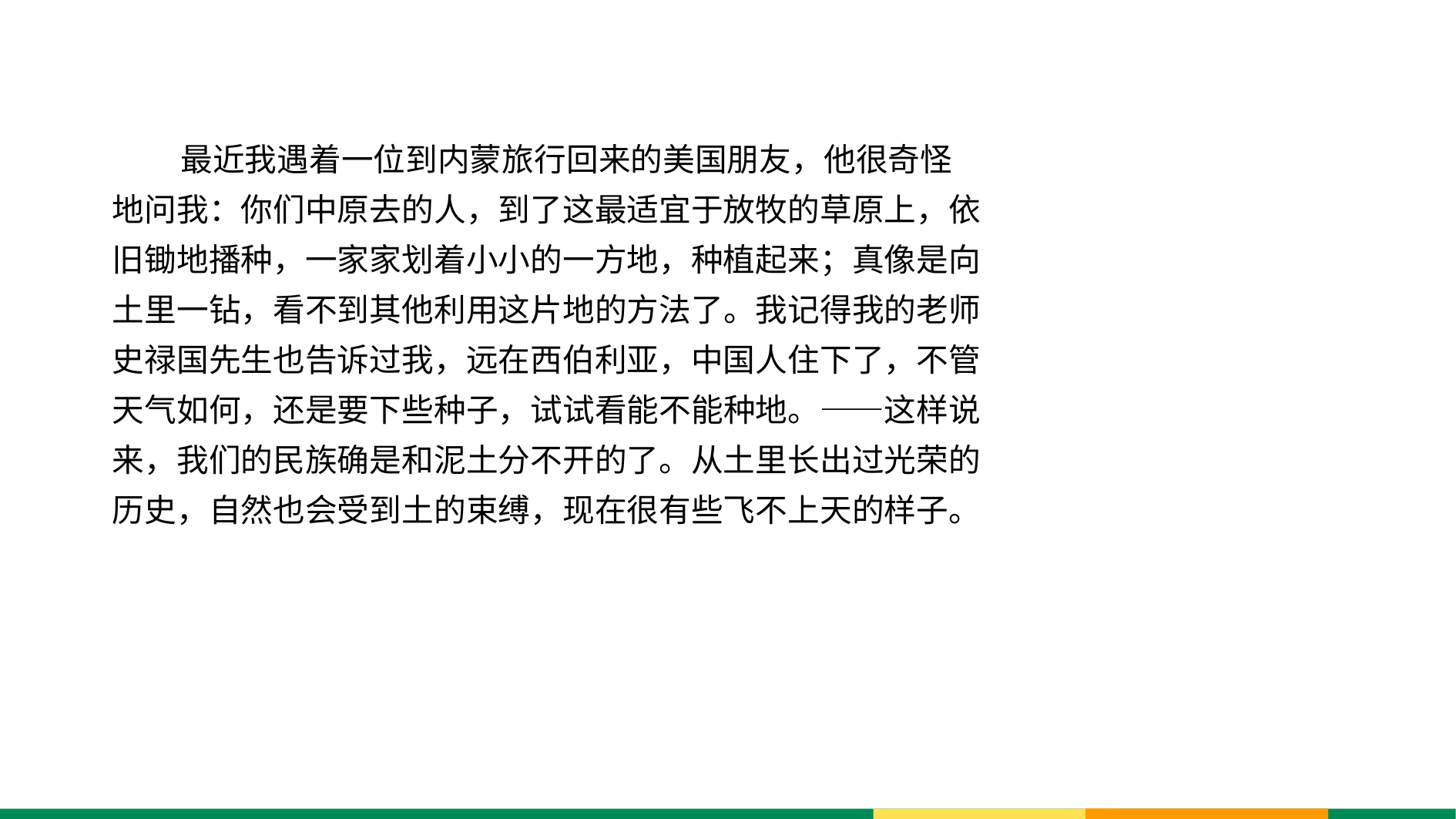

最近我遇着一位到内蒙旅行回来的美国朋友，他很奇怪地问我：你们中原去的人，到了这最适宜于放牧的草原上，依旧锄地播种，一家家划着小小的一方地，种植起来；真像是向土里一钻，看不到其他利用这片地的方法了。我记得我的老师史禄国先生也告诉过我，远在西伯利亚，中国人住下了，不管天气如何，还是要下些种子，试试看能不能种地。——这样说来，我们的民族确是和泥土分不开的了。从土里长出过光荣的历史，自然也会受到土的束缚，现在很有些飞不上天的样子。